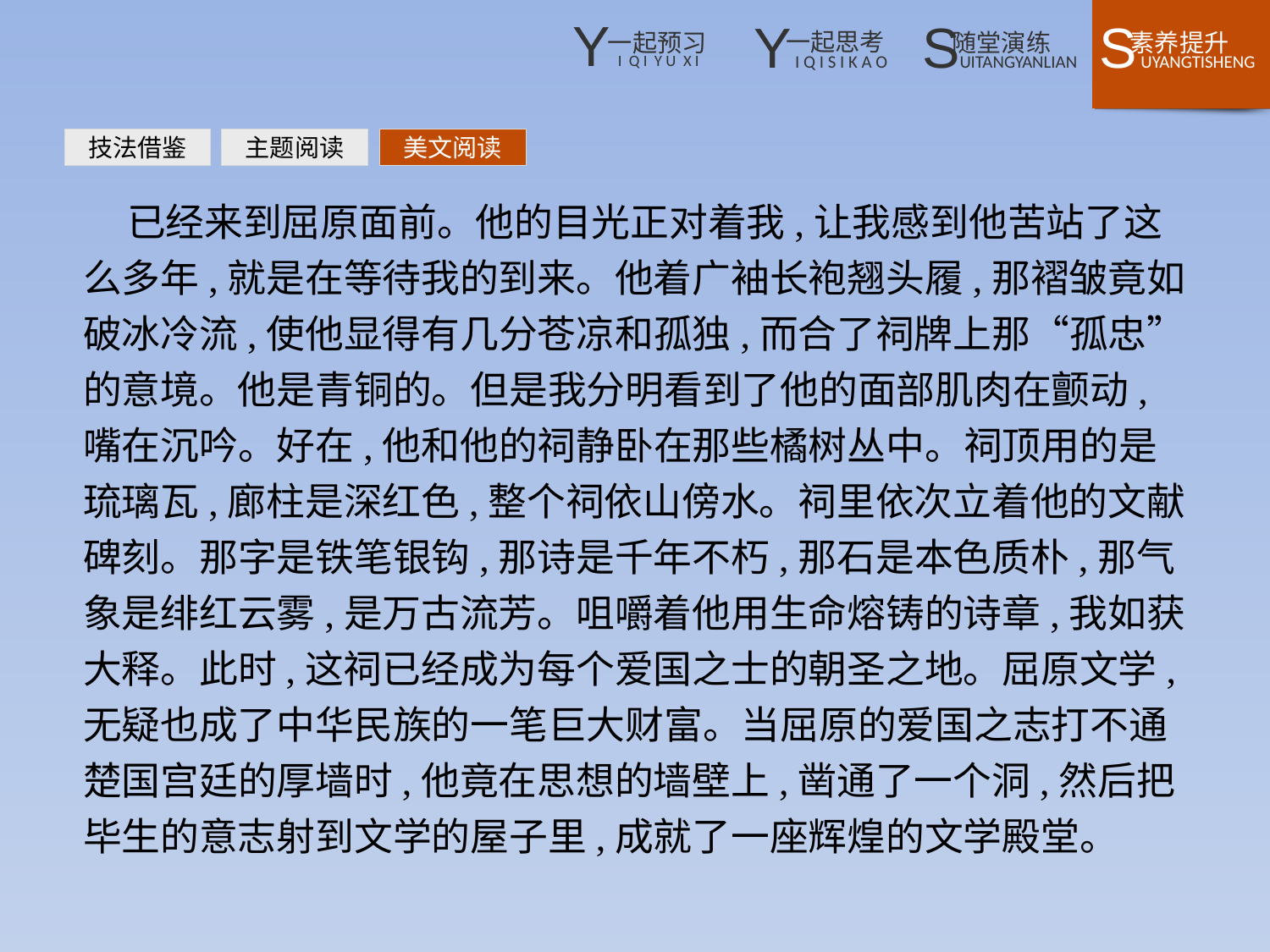

技法借鉴
主题阅读
美文阅读
    已经来到屈原面前。他的目光正对着我,让我感到他苦站了这么多年,就是在等待我的到来。他着广袖长袍翘头履,那褶皱竟如破冰冷流,使他显得有几分苍凉和孤独,而合了祠牌上那“孤忠”的意境。他是青铜的。但是我分明看到了他的面部肌肉在颤动,嘴在沉吟。好在,他和他的祠静卧在那些橘树丛中。祠顶用的是琉璃瓦,廊柱是深红色,整个祠依山傍水。祠里依次立着他的文献碑刻。那字是铁笔银钩,那诗是千年不朽,那石是本色质朴,那气象是绯红云雾,是万古流芳。咀嚼着他用生命熔铸的诗章,我如获大释。此时,这祠已经成为每个爱国之士的朝圣之地。屈原文学,无疑也成了中华民族的一笔巨大财富。当屈原的爱国之志打不通楚国宫廷的厚墙时,他竟在思想的墙壁上,凿通了一个洞,然后把毕生的意志射到文学的屋子里,成就了一座辉煌的文学殿堂。